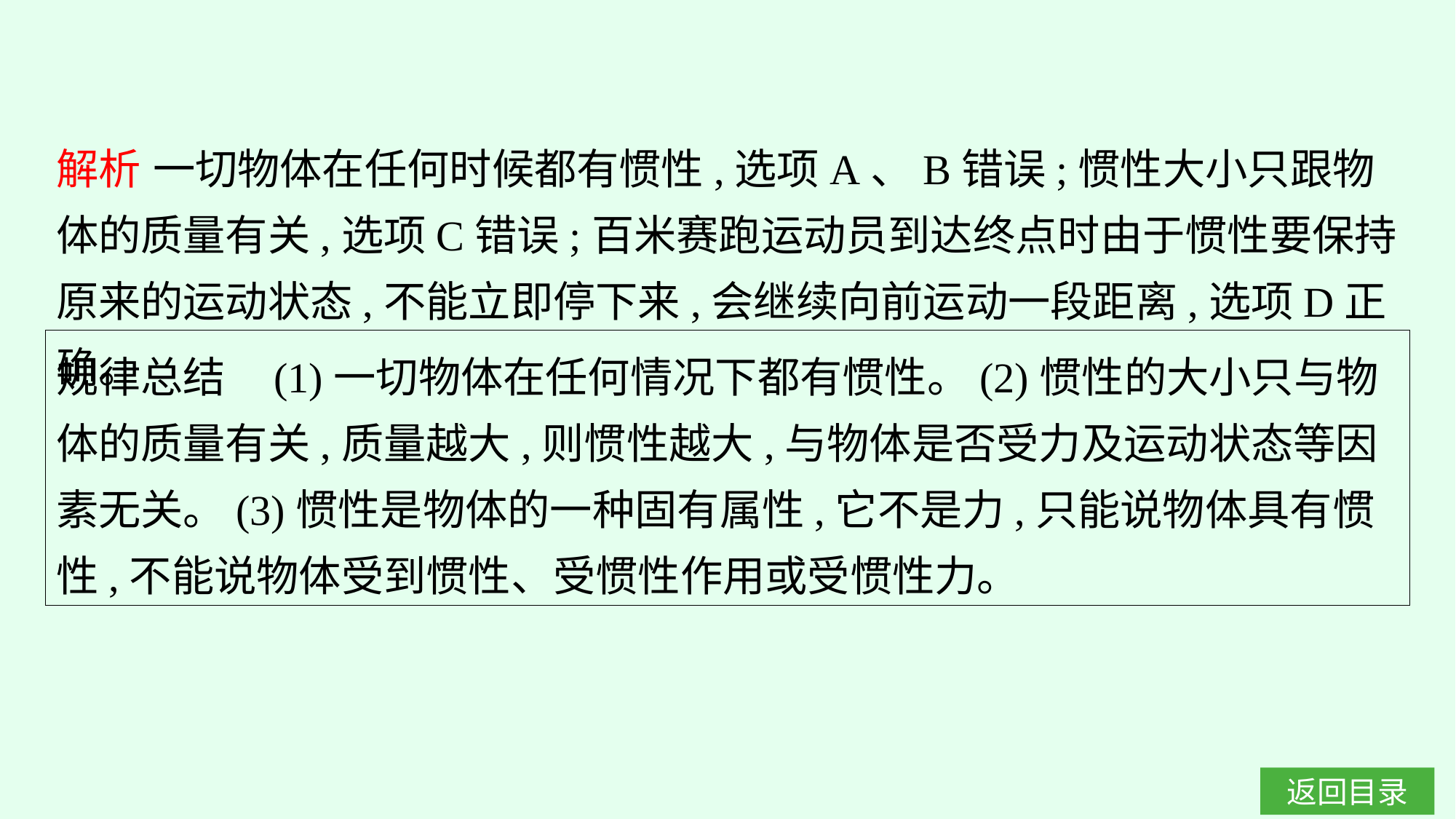

解析 一切物体在任何时候都有惯性,选项A、B错误;惯性大小只跟物体的质量有关,选项C错误;百米赛跑运动员到达终点时由于惯性要保持原来的运动状态,不能立即停下来,会继续向前运动一段距离,选项D正确。
规律总结    (1)一切物体在任何情况下都有惯性。(2)惯性的大小只与物体的质量有关,质量越大,则惯性越大,与物体是否受力及运动状态等因素无关。(3)惯性是物体的一种固有属性,它不是力,只能说物体具有惯性,不能说物体受到惯性、受惯性作用或受惯性力。